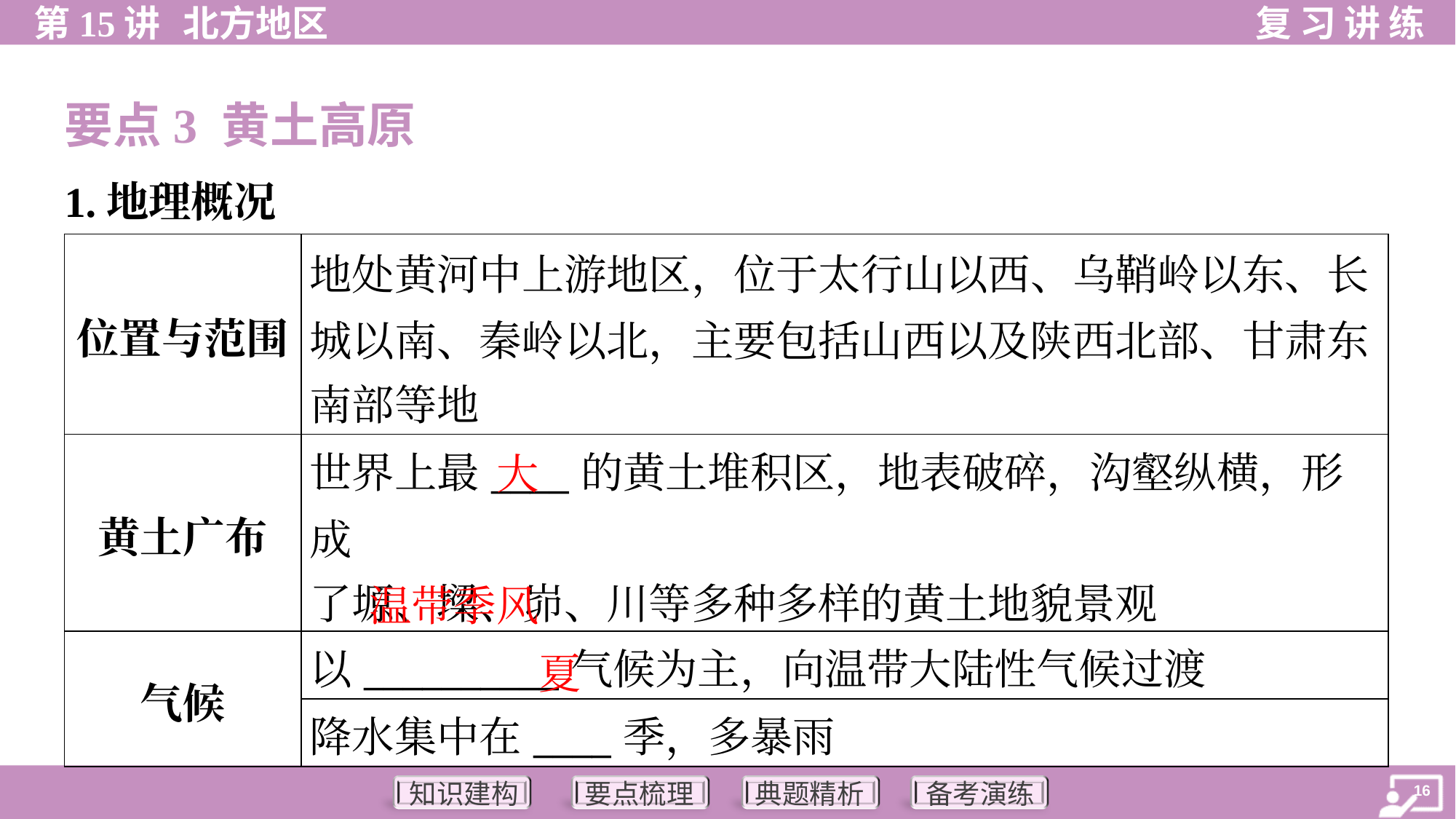

要点3 黄土高原
1.地理概况
| 位置与范围 | 地处黄河中上游地区，位于太行山以西、乌鞘岭以东、长 城以南、秦岭以北，主要包括山西以及陕西北部、甘肃东 南部等地 |
| --- | --- |
| 黄土广布 | 世界上最\_\_\_\_的黄土堆积区，地表破碎，沟壑纵横，形成 了塬、墚、峁、川等多种多样的黄土地貌景观 |
| 气候 | 以\_\_\_\_\_\_\_\_\_\_气候为主，向温带大陆性气候过渡 |
|  | 降水集中在\_\_\_\_季，多暴雨 |
大
温带季风
夏